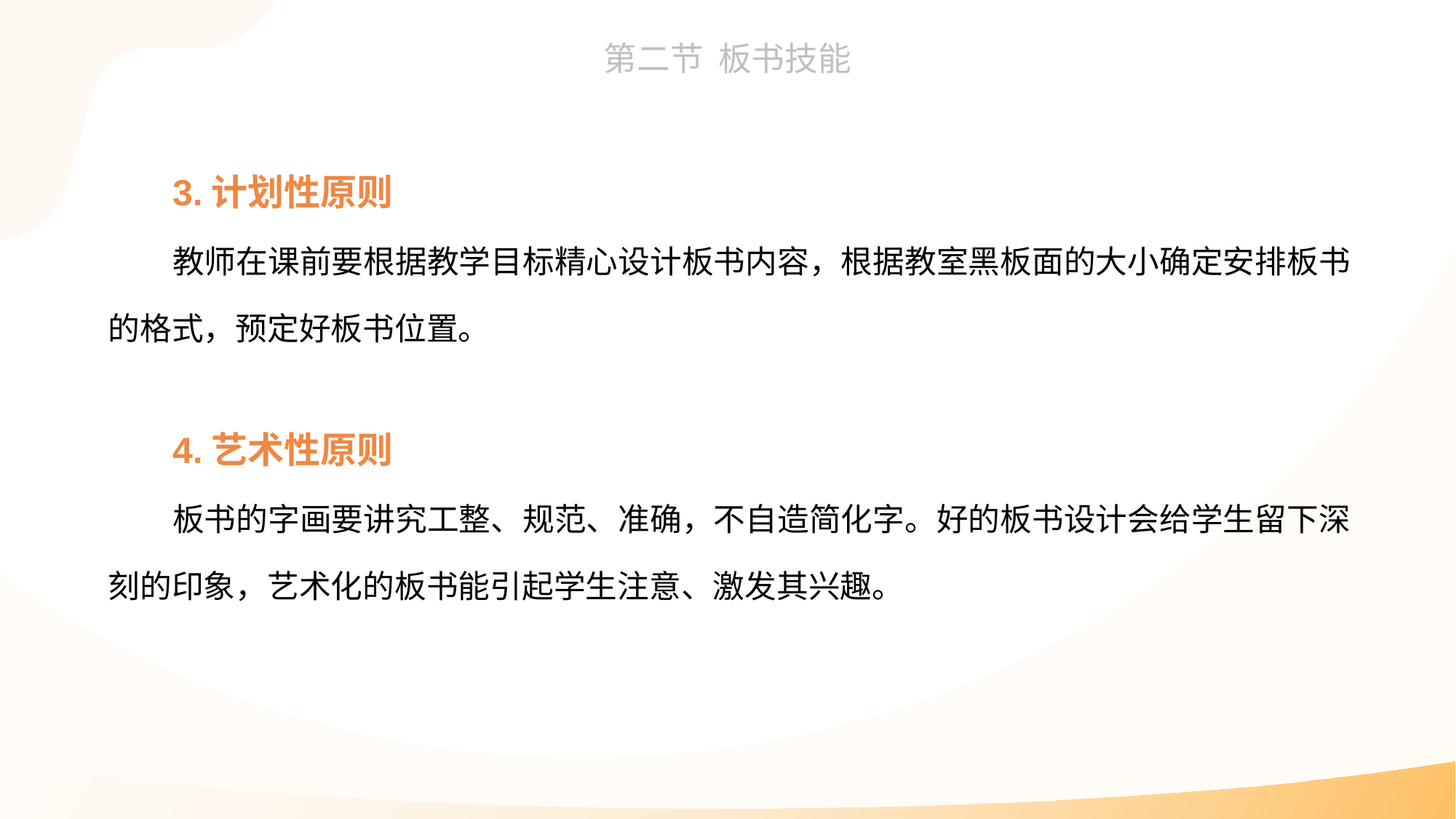

3.计划性原则
教师在课前要根据教学目标精心设计板书内容，根据教室黑板面的大小确定安排板书的格式，预定好板书位置。

4.艺术性原则
板书的字画要讲究工整、规范、准确，不自造简化字。好的板书设计会给学生留下深刻的印象，艺术化的板书能引起学生注意、激发其兴趣。